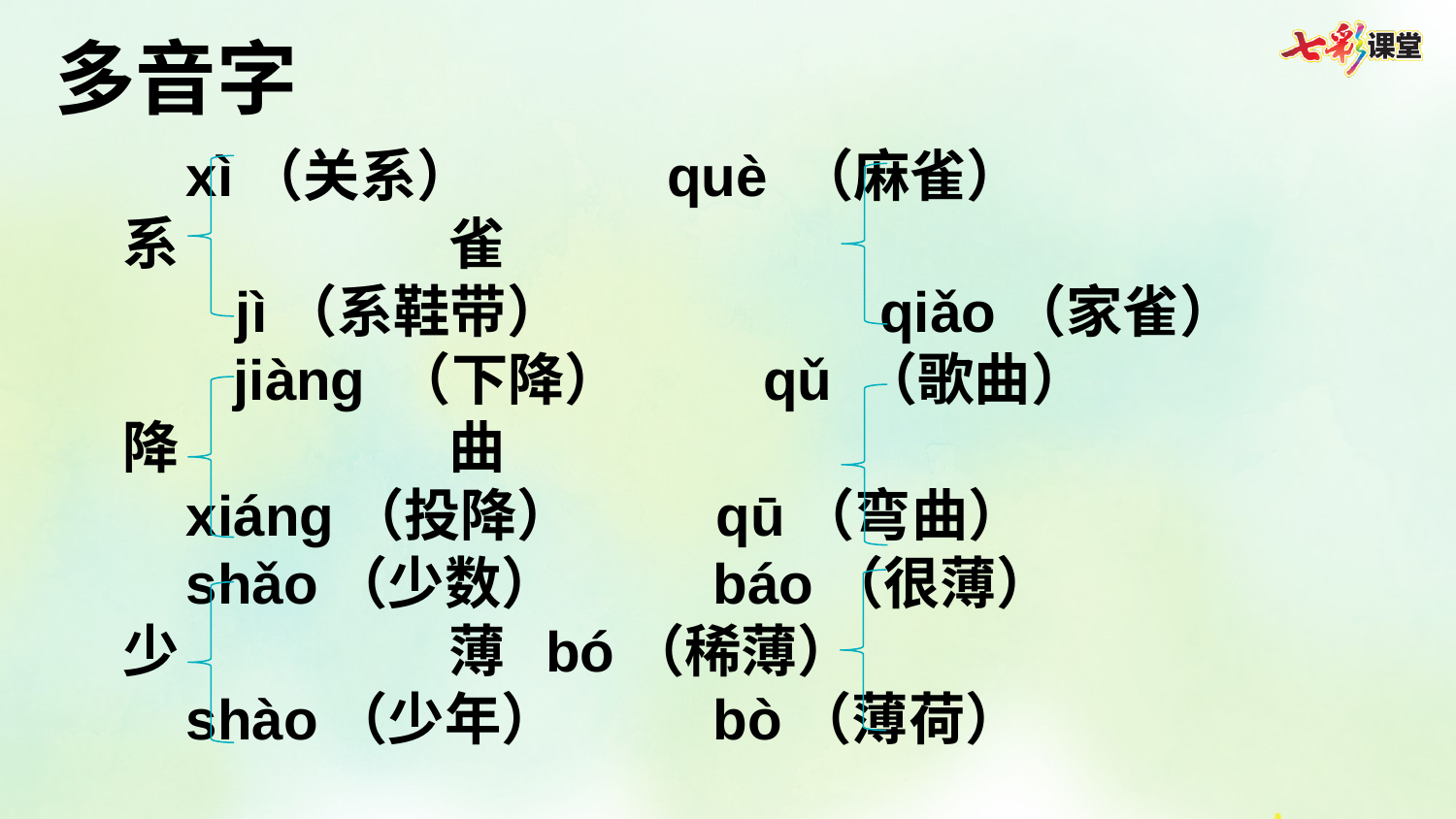

多音字
    xì（关系）              què （麻雀）
系                     雀
        jì（系鞋带）                        qiǎo（家雀）
       jiàng （下降）          qǔ （歌曲）
降                     曲
    xiáng（投降）          qū（弯曲）
    shǎo（少数）           báo（很薄）
少                     薄  bó（稀薄）
    shào（少年）           bò（薄荷）